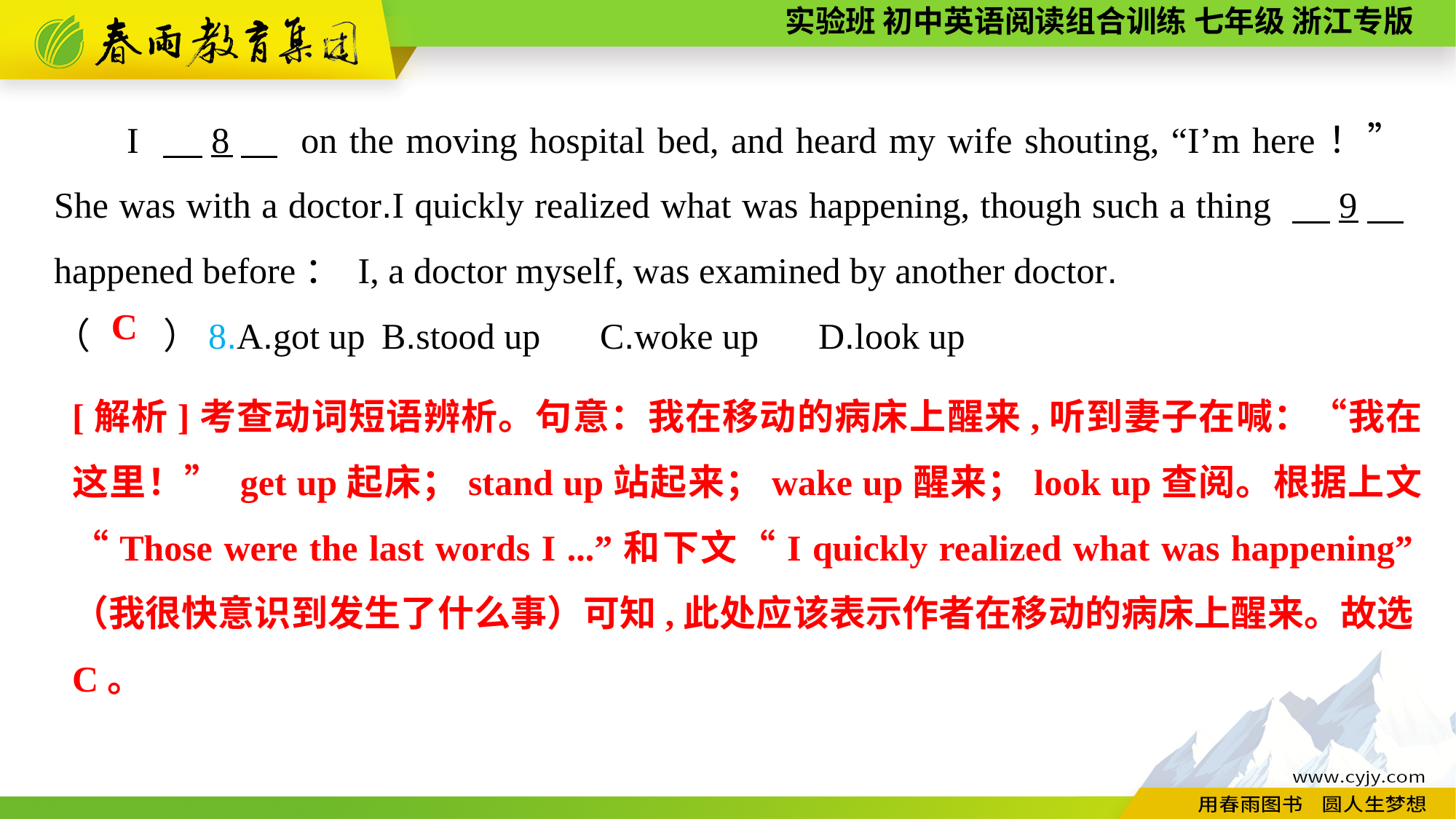

I 　8　 on the moving hospital bed, and heard my wife shouting, “I’m here！” She was with a doctor.I quickly realized what was happening, though such a thing 　9　 happened before： I, a doctor myself, was examined by another doctor.
（　　）8.A.got up	B.stood up	C.woke up	D.look up
C
[解析]考查动词短语辨析。句意：我在移动的病床上醒来,听到妻子在喊：“我在这里！” get up起床；stand up站起来；wake up醒来；look up查阅。根据上文“Those were the last words I ...”和下文“I quickly realized what was happening”（我很快意识到发生了什么事）可知,此处应该表示作者在移动的病床上醒来。故选C。